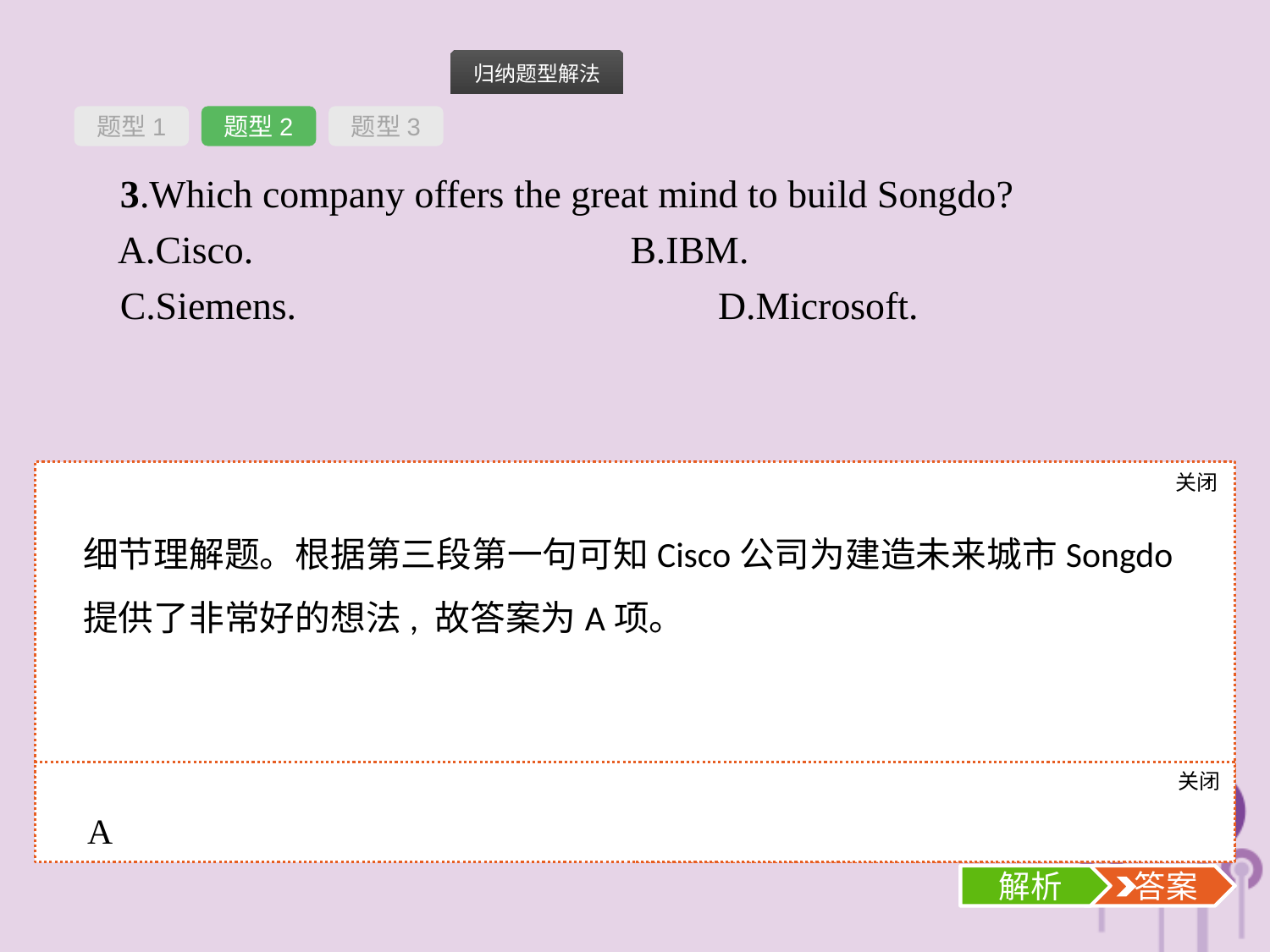

题型1
题型2
题型3
3.Which company offers the great mind to build Songdo?
A.Cisco. 　　　　　　　　　B.IBM.
C.Siemens. 				D.Microsoft.

关闭
解析

细节理解题。根据第三段第一句可知Cisco公司为建造未来城市Songdo提供了非常好的想法, 故答案为A项。
关闭

解析
  答案

A
解析
  答案